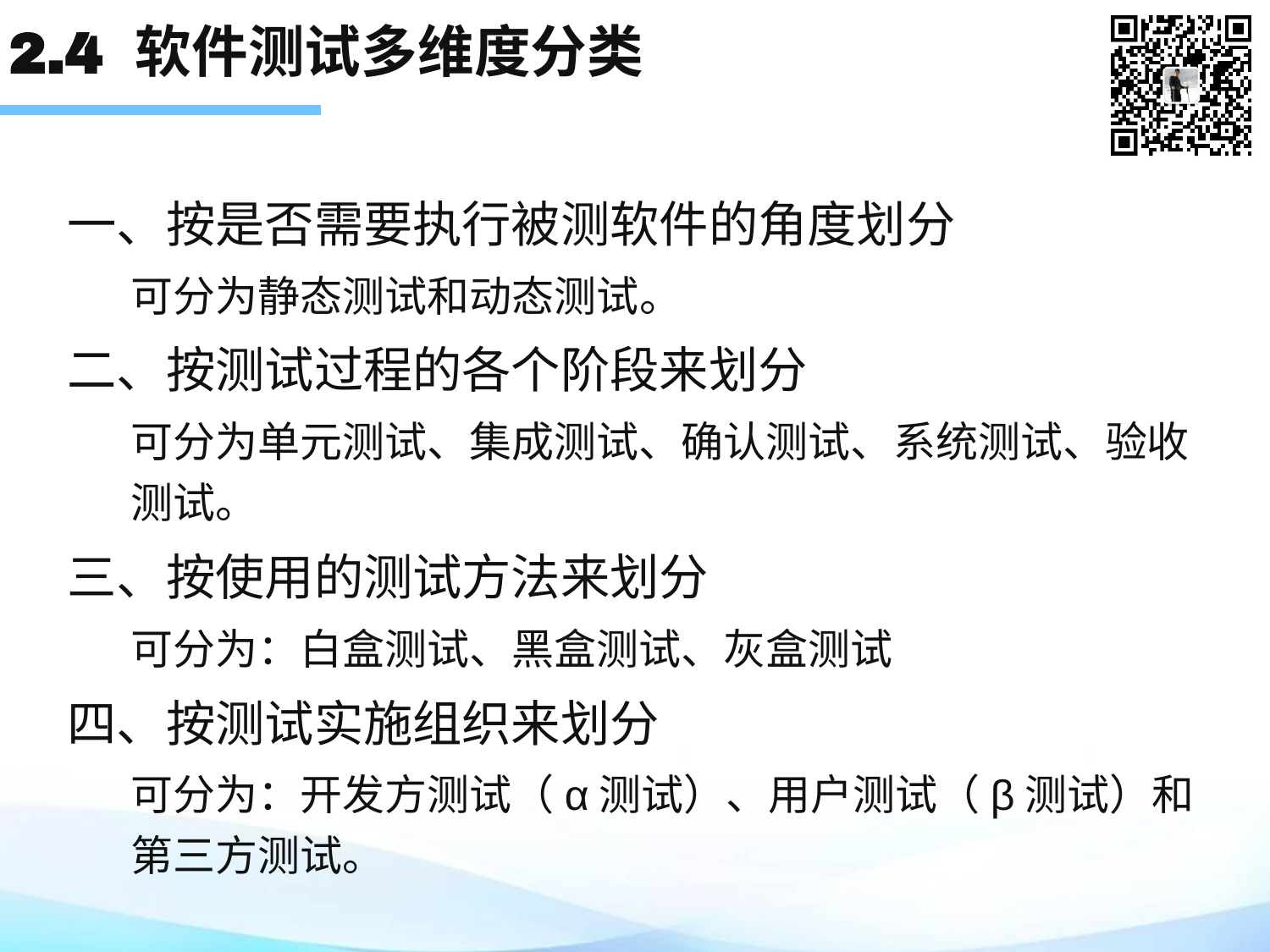

# 2.4 软件测试多维度分类
一、按是否需要执行被测软件的角度划分
可分为静态测试和动态测试。
二、按测试过程的各个阶段来划分
可分为单元测试、集成测试、确认测试、系统测试、验收测试。
三、按使用的测试方法来划分
可分为：白盒测试、黑盒测试、灰盒测试
四、按测试实施组织来划分
可分为：开发方测试（α测试）、用户测试（β测试）和第三方测试。